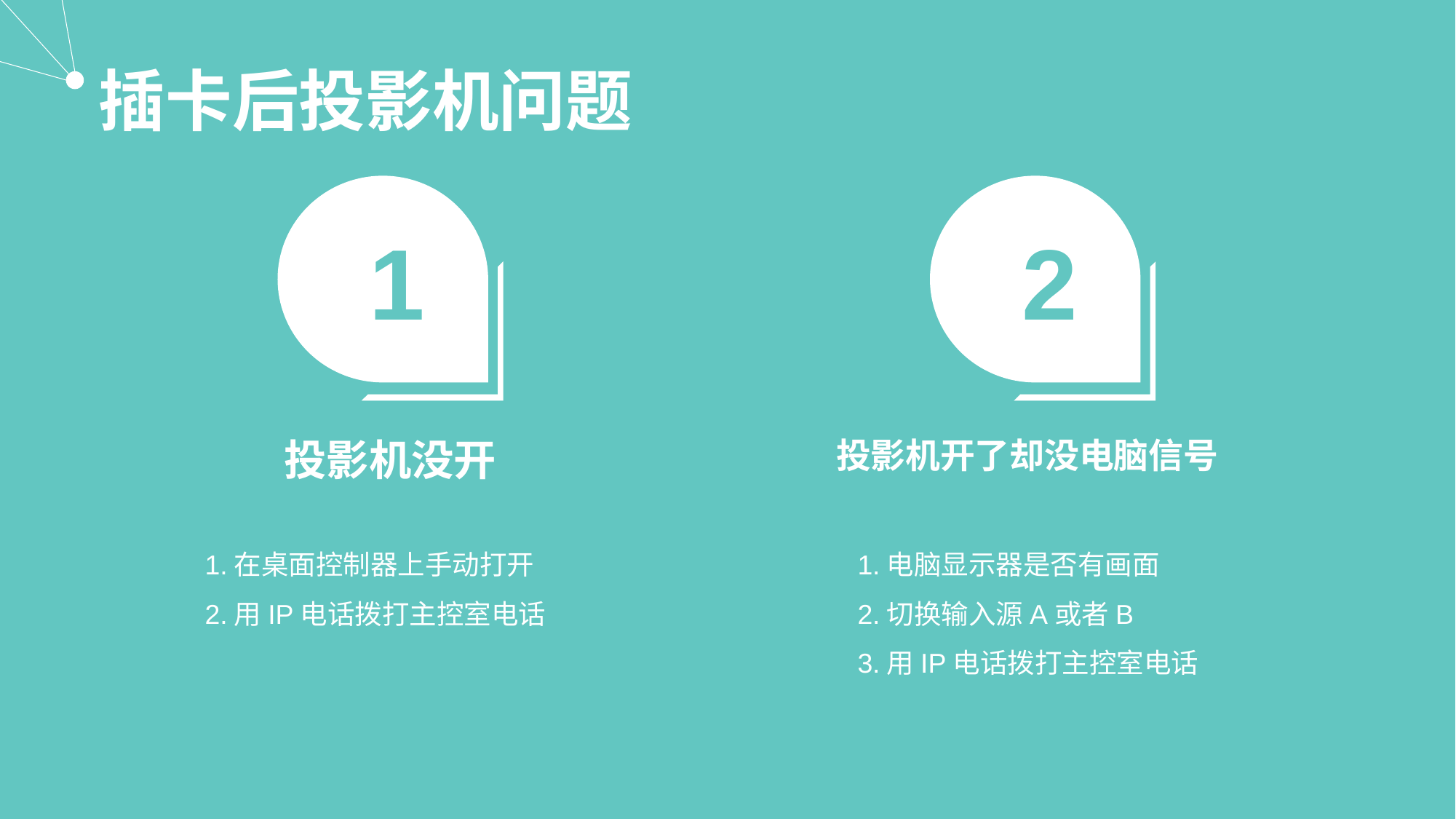

插卡后投影机问题

1

2
投影机没开
投影机开了却没电脑信号
1.在桌面控制器上手动打开
2.用IP电话拨打主控室电话
1.电脑显示器是否有画面
2.切换输入源A或者B
3.用IP电话拨打主控室电话